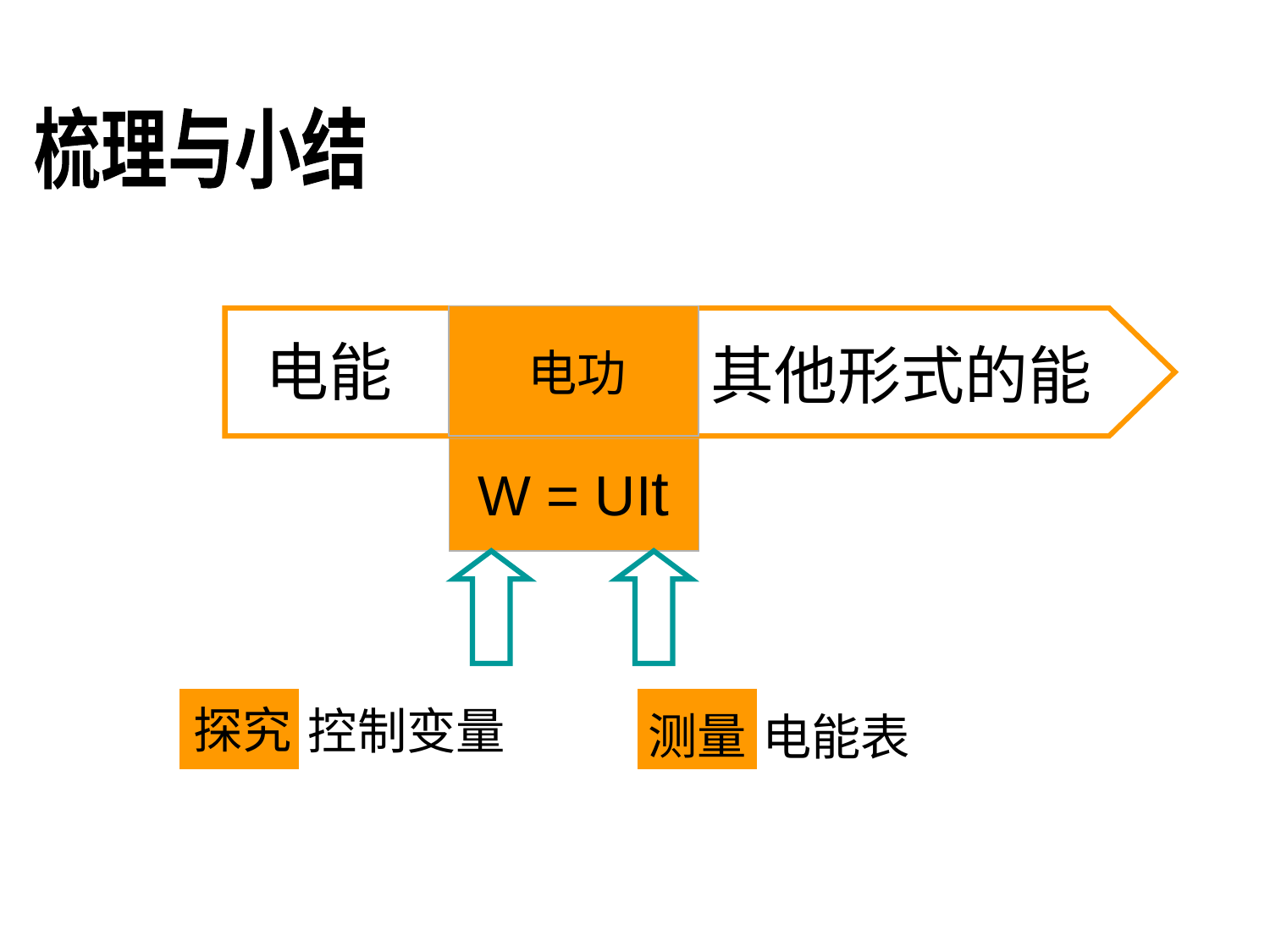

梳理与小结

电能
其他形式的能
电功

W = UIt

探究
控制变量

测量
电能表
23